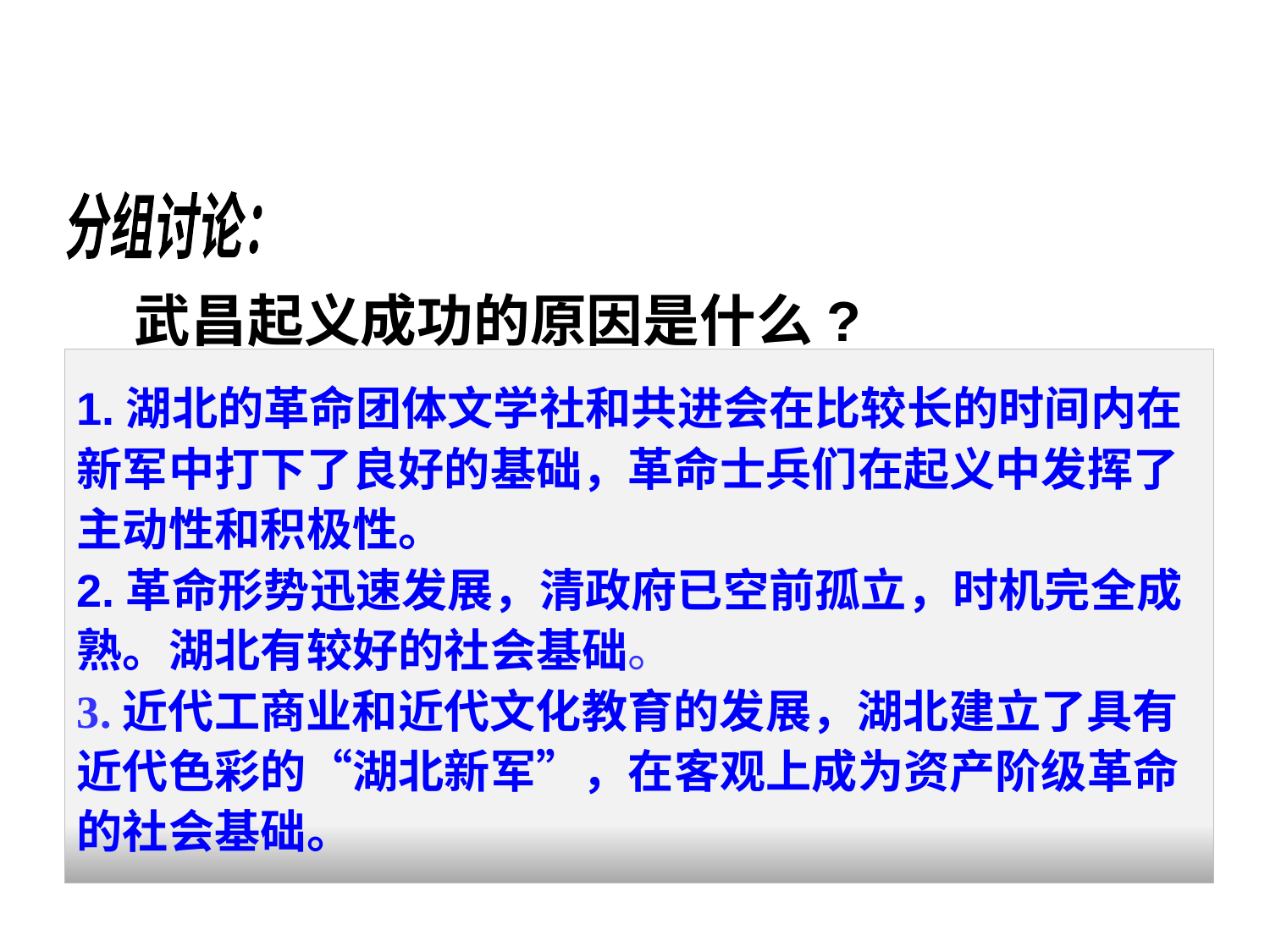

分组讨论：
武昌起义成功的原因是什么?
1.湖北的革命团体文学社和共进会在比较长的时间内在新军中打下了良好的基础，革命士兵们在起义中发挥了主动性和积极性。
2.革命形势迅速发展，清政府已空前孤立，时机完全成熟。湖北有较好的社会基础。
3.近代工商业和近代文化教育的发展，湖北建立了具有近代色彩的“湖北新军”，在客观上成为资产阶级革命的社会基础。